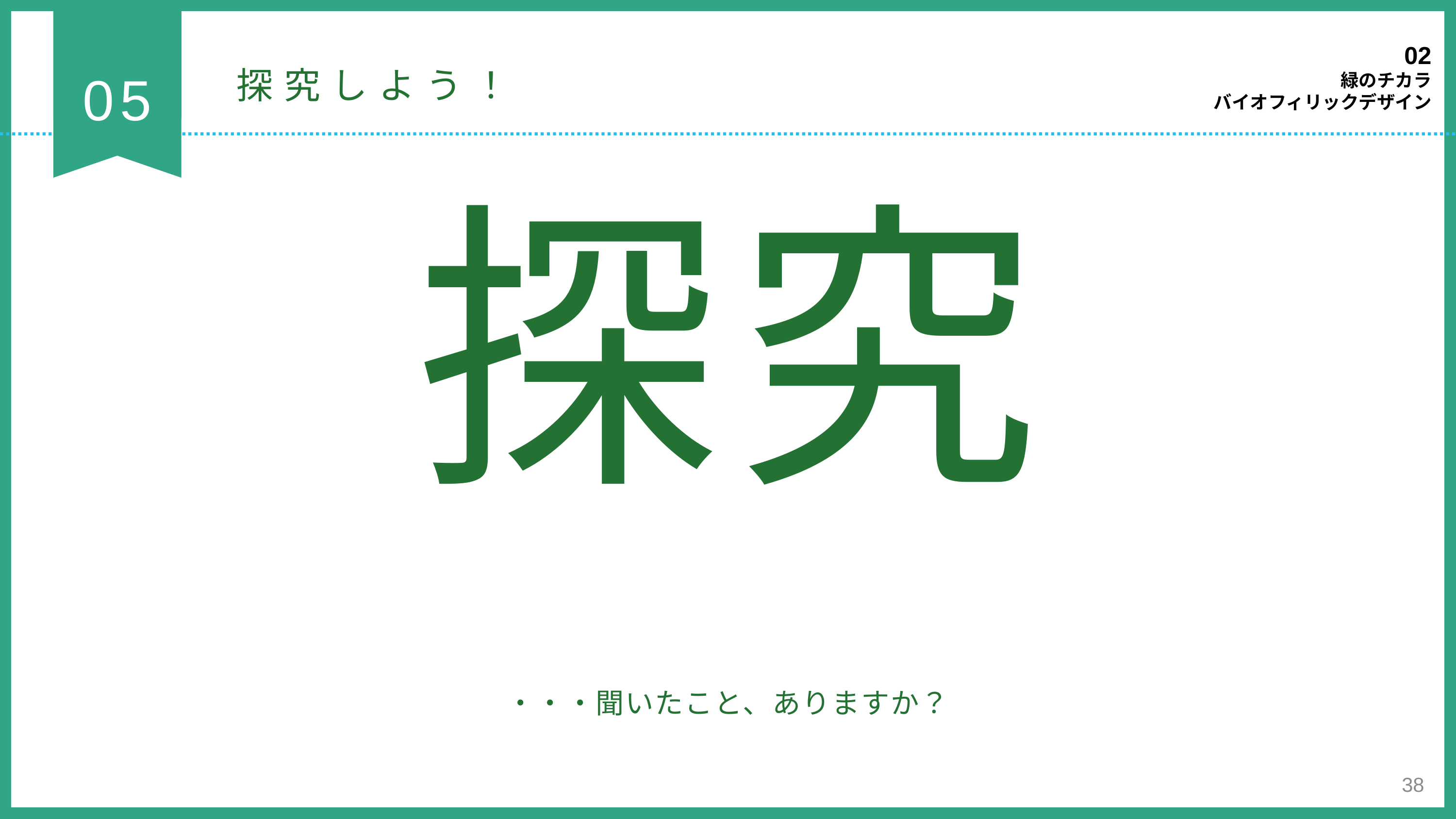

02
緑のチカラ
バイオフィリックデザイン
05
探究しよう！

探究
・・・聞いたこと、ありますか？
38